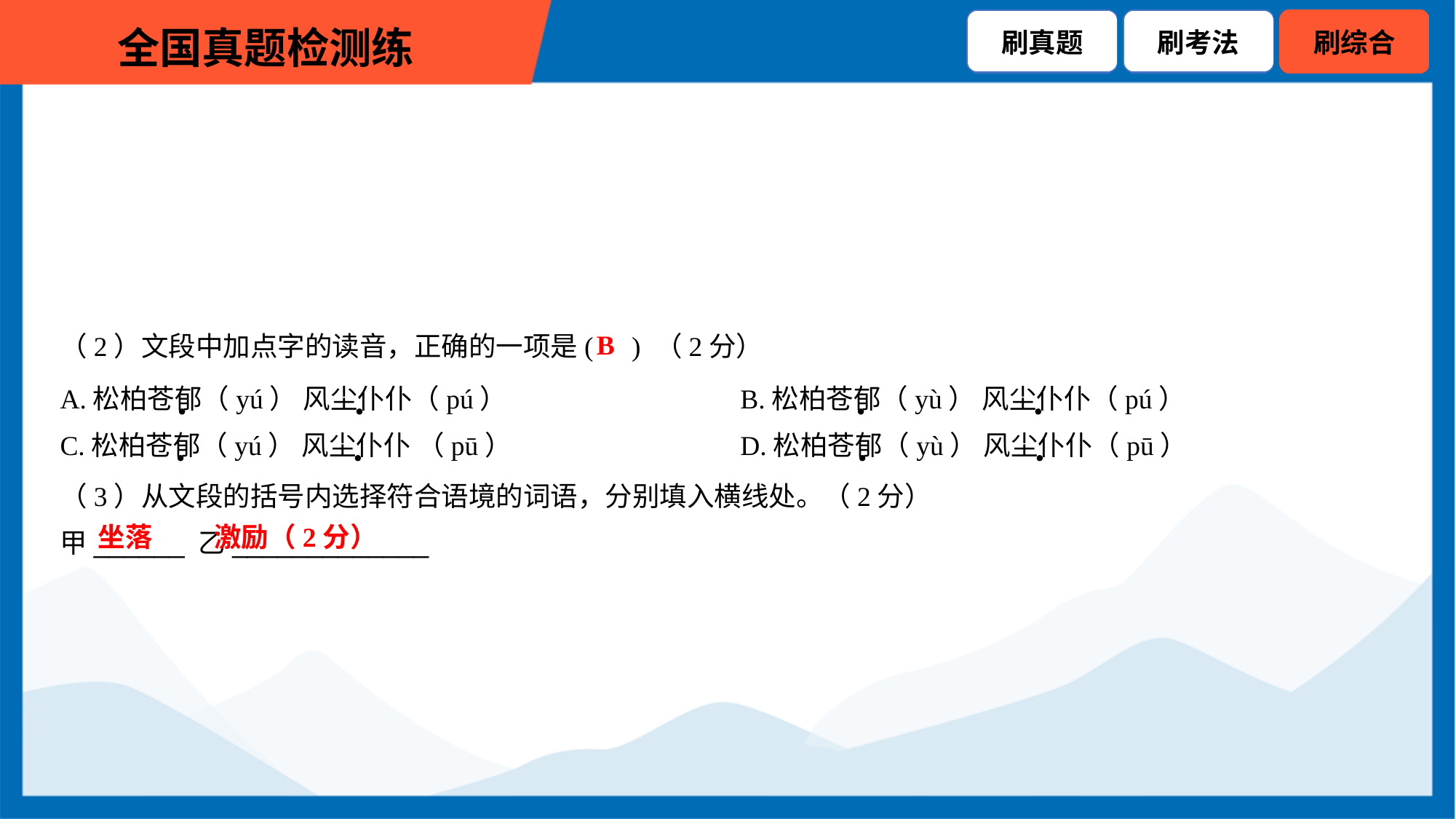

B
（2）文段中加点字的读音，正确的一项是(     ) （2分）
A.松柏苍郁（yú） 风尘仆仆（pú）	B.松柏苍郁（yù） 风尘仆仆（pú）
C.松柏苍郁（yú） 风尘仆仆 （pū）	D.松柏苍郁（yù） 风尘仆仆（pū）

（3）从文段的括号内选择符合语境的词语，分别填入横线处。（2分）
甲______ 乙_____________
坐落
激励（2分）